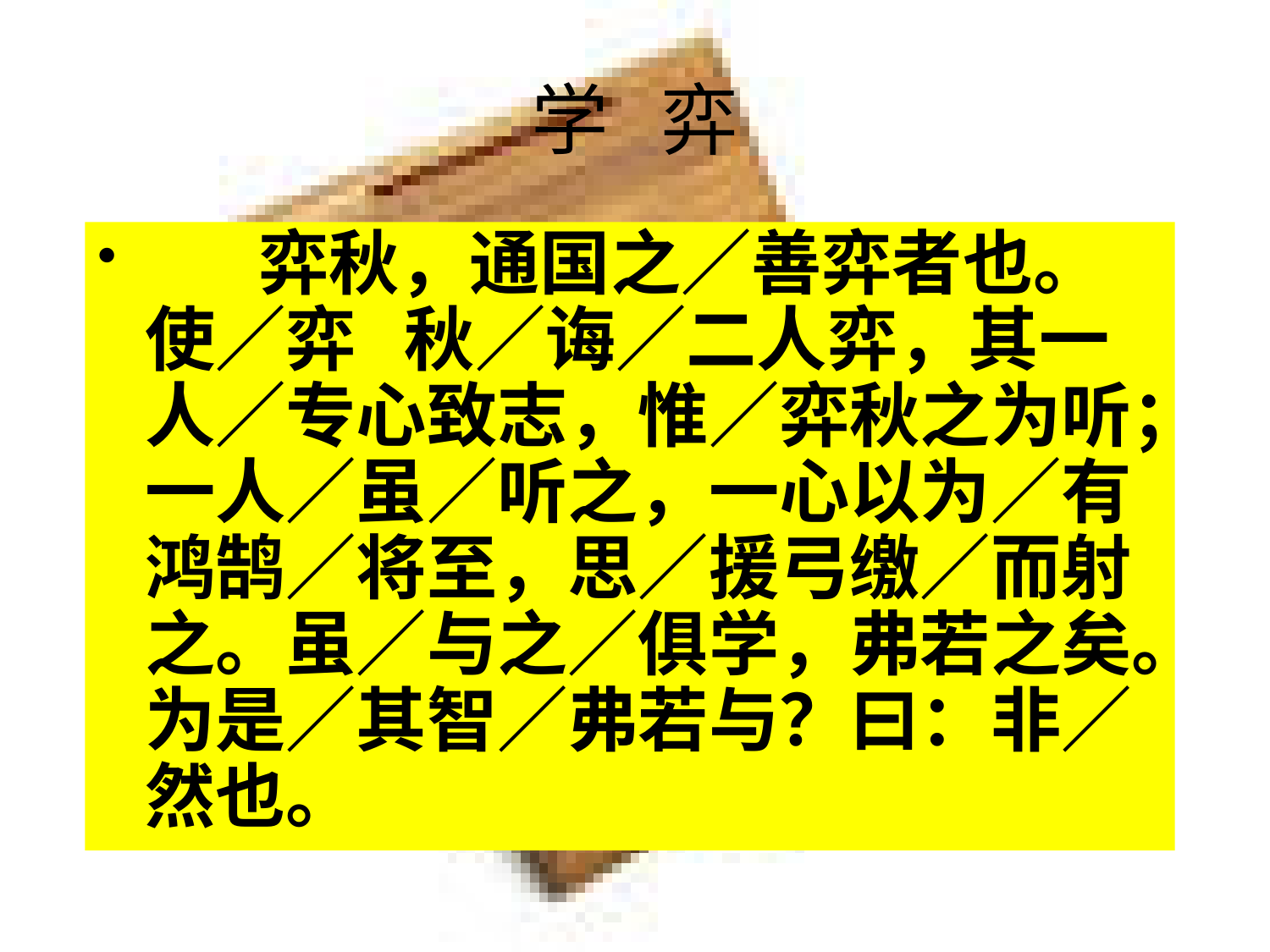

# 学   弈
　　弈秋，通国之／善弈者也。使／弈   秋／诲／二人弈，其一人／专心致志，惟／弈秋之为听；一人／虽／听之，一心以为／有鸿鹄／将至，思／援弓缴／而射之。虽／与之／俱学，弗若之矣。为是／其智／弗若与？曰：非／然也。